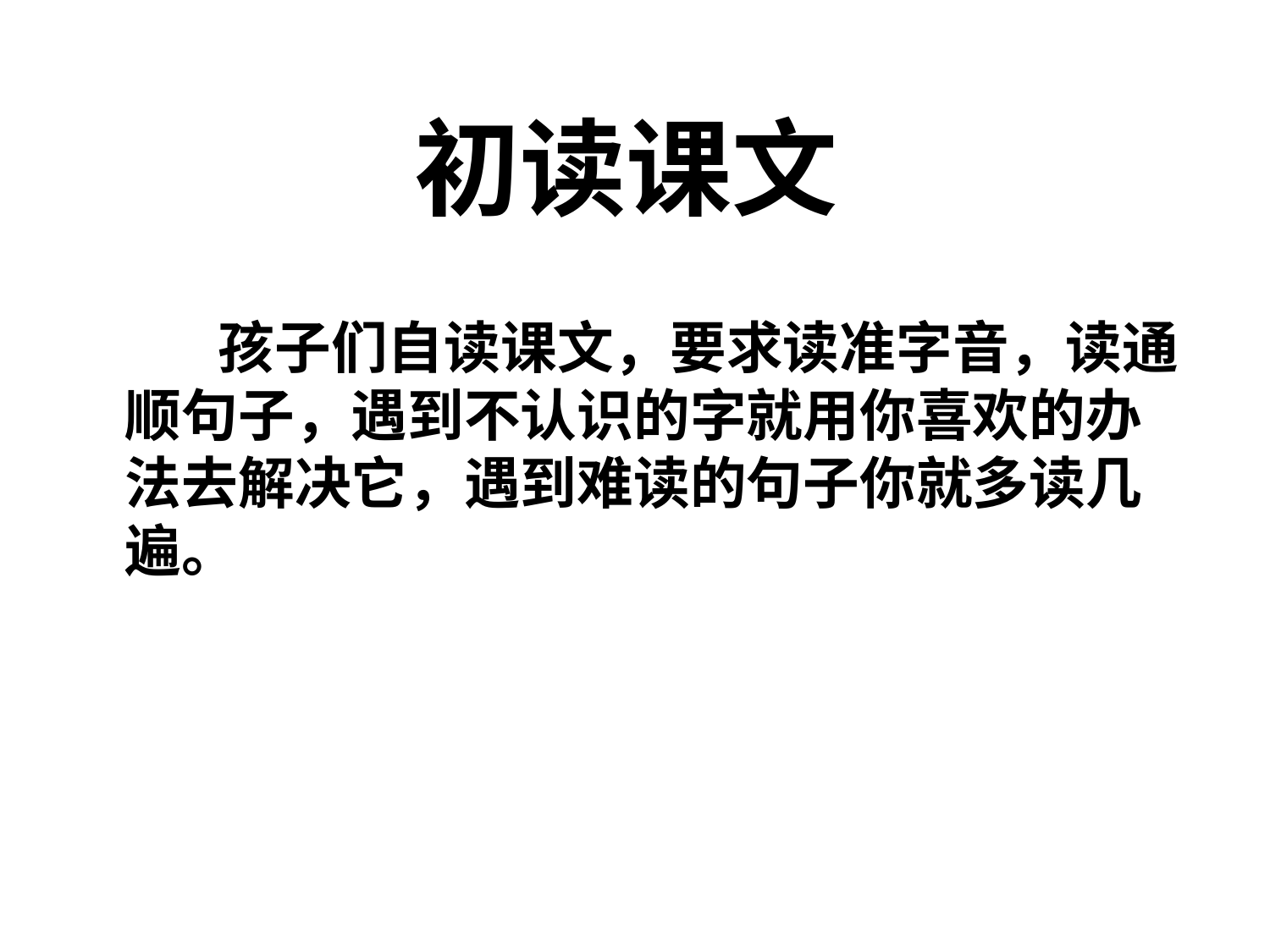

# 初读课文
          孩子们自读课文，要求读准字音，读通顺句子，遇到不认识的字就用你喜欢的办法去解决它，遇到难读的句子你就多读几遍。